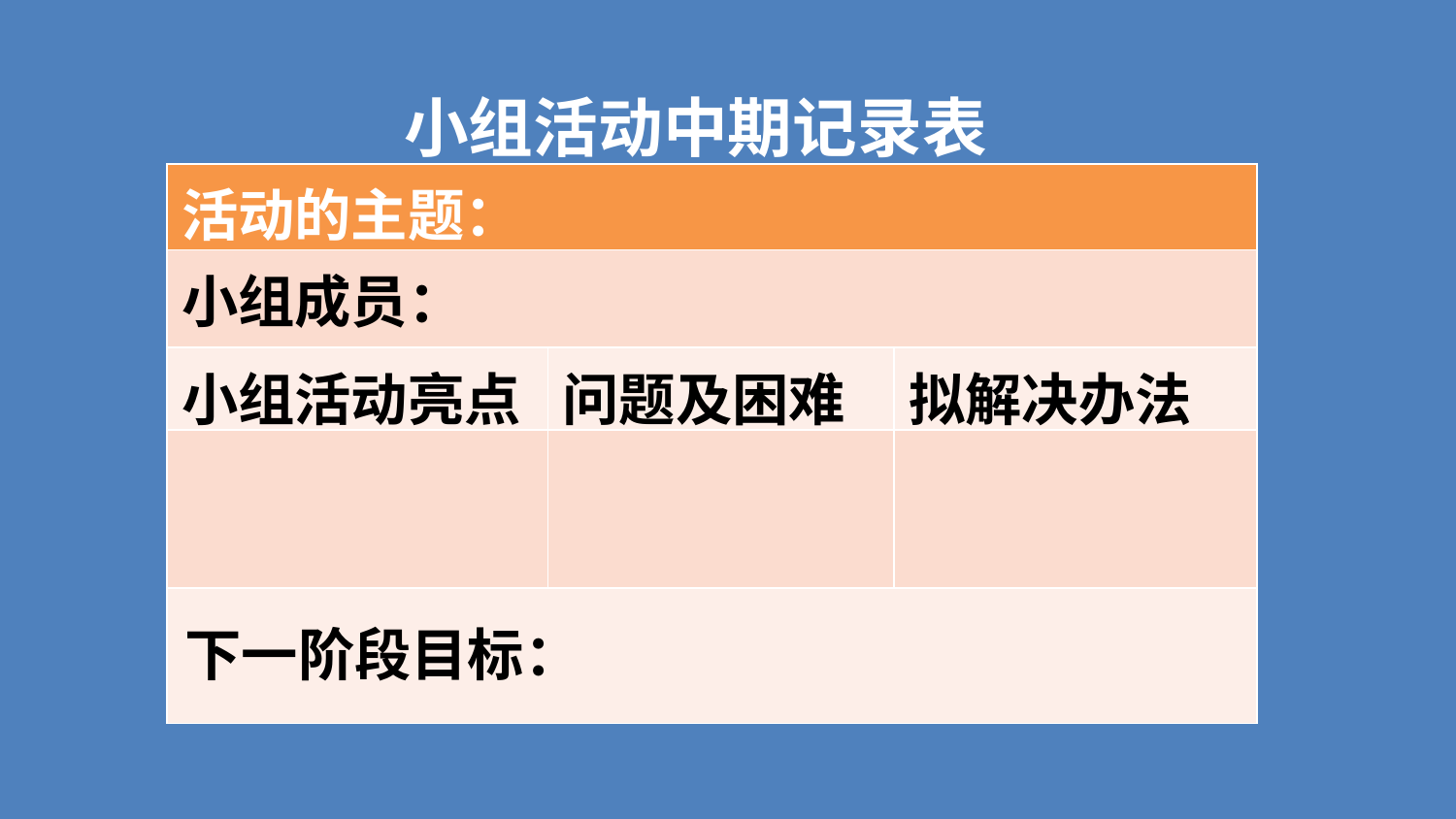

小组活动中期记录表
| 活动的主题： |  |  |
| --- | --- | --- |
| 小组成员： |  |  |
| 小组活动亮点 | 问题及困难 | 拟解决办法 |
|  |  |  |
|  |  |  |
下一阶段目标：